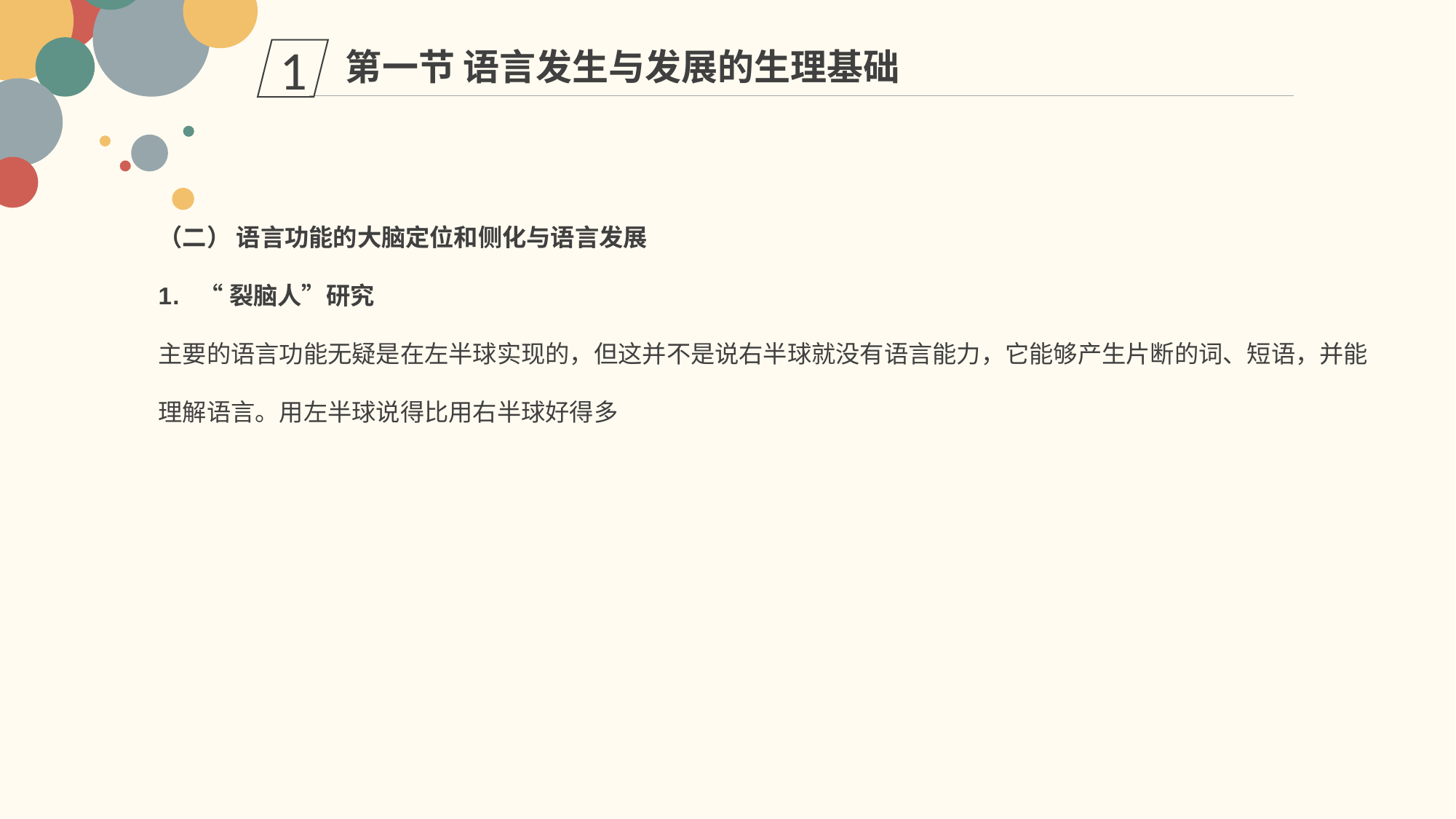

第一节 语言发生与发展的生理基础
1
（二） 语言功能的大脑定位和侧化与语言发展
“裂脑人”研究
主要的语言功能无疑是在左半球实现的，但这并不是说右半球就没有语言能力，它能够产生片断的词、短语，并能理解语言。用左半球说得比用右半球好得多